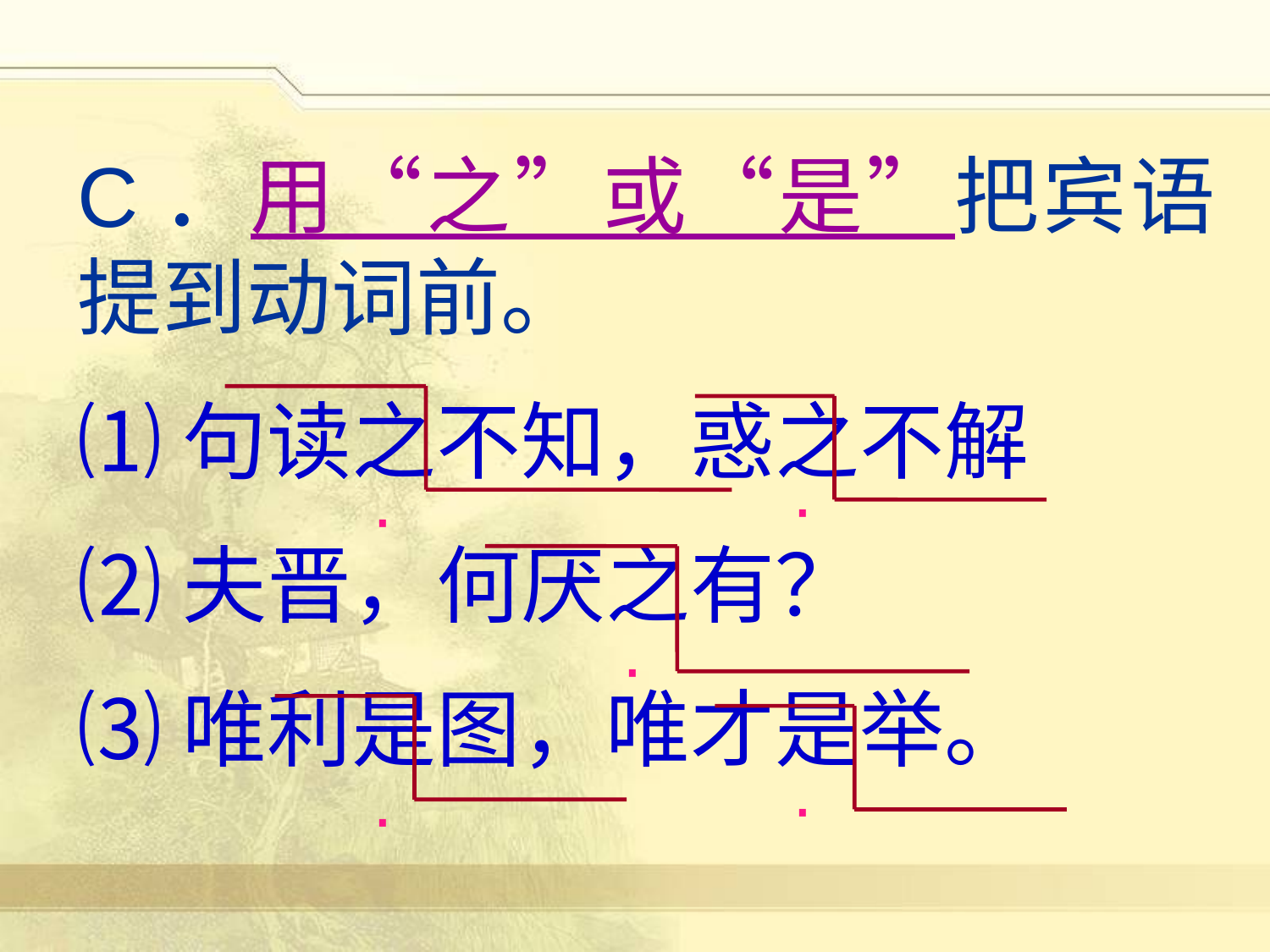

C．用“之”或“是”把宾语提到动词前。
⑴句读之不知，惑之不解
⑵夫晋，何厌之有？
⑶唯利是图，唯才是举。

·
·

·

·
·